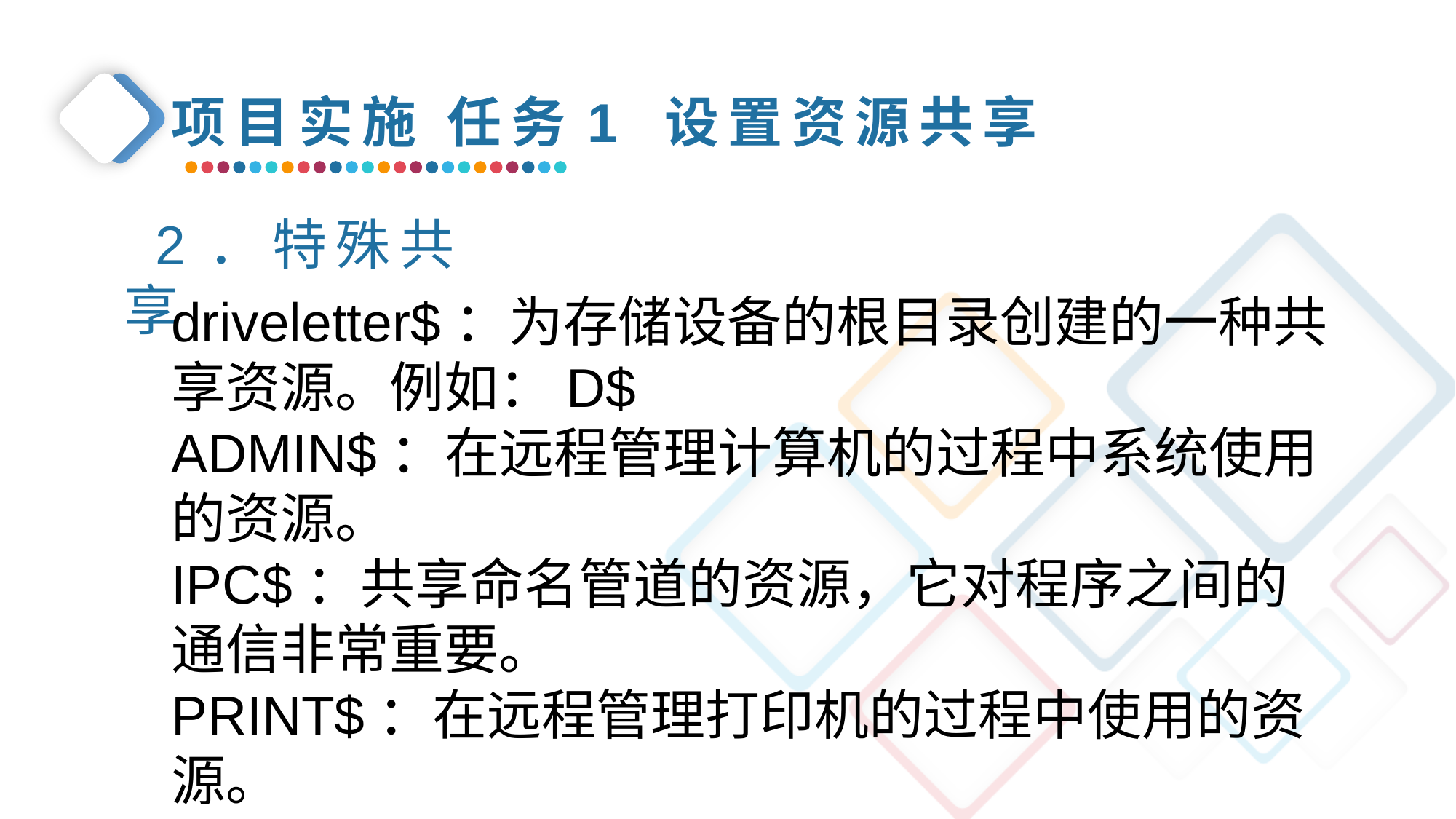

项目实施 任务1 设置资源共享

2．特殊共享
driveletter$：为存储设备的根目录创建的一种共享资源。例如：D$
ADMIN$：在远程管理计算机的过程中系统使用的资源。
IPC$：共享命名管道的资源，它对程序之间的通信非常重要。
PRINT$：在远程管理打印机的过程中使用的资源。